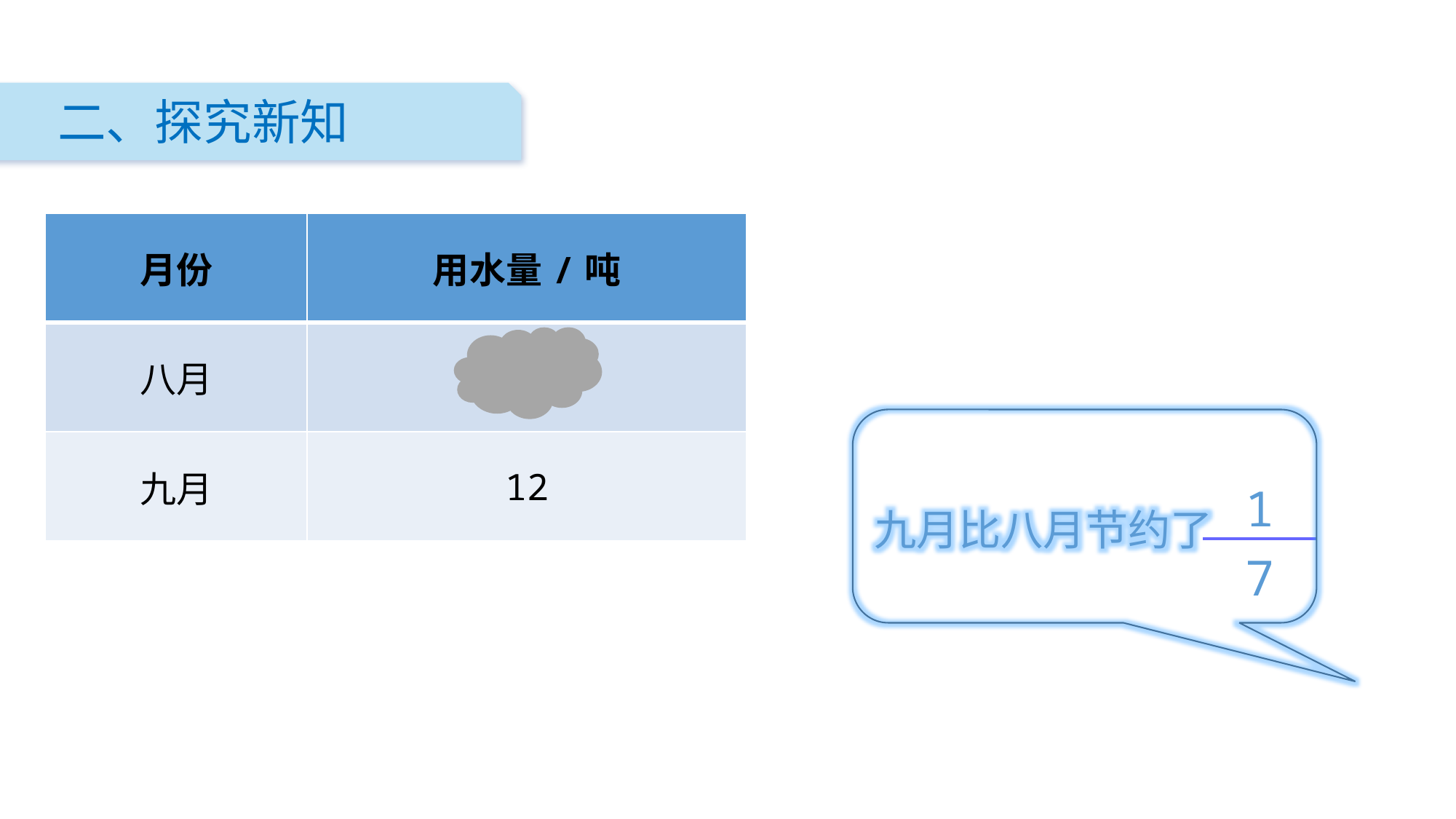

二、探究新知
| 月份 | 用水量/吨 |
| --- | --- |
| 八月 |  |
| 九月 | 12 |

九月比八月节约了
| 1 |
| --- |
| 7 |